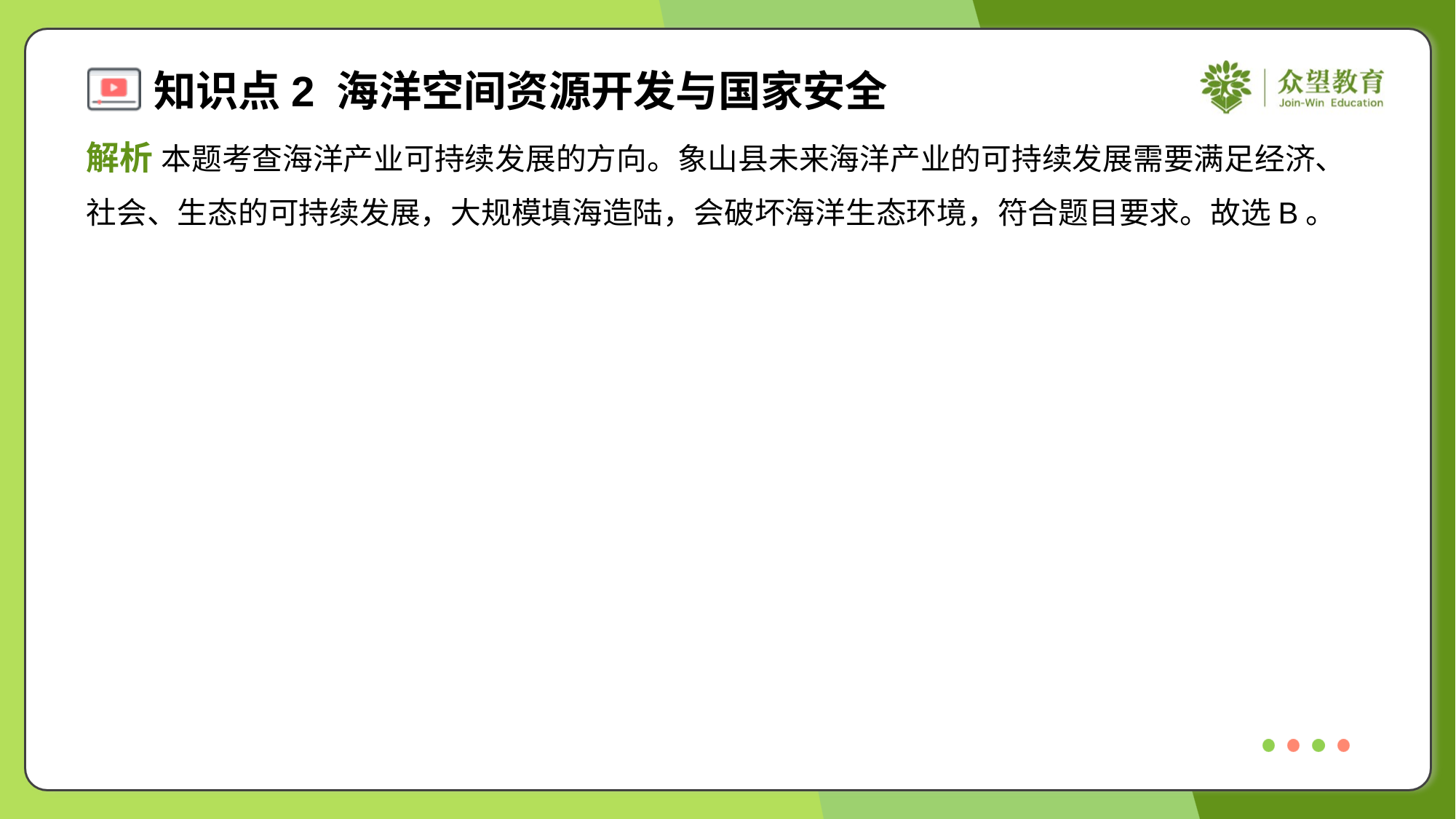

解析 本题考查海洋产业可持续发展的方向。象山县未来海洋产业的可持续发展需要满足经济、
社会、生态的可持续发展，大规模填海造陆，会破坏海洋生态环境，符合题目要求。故选B。